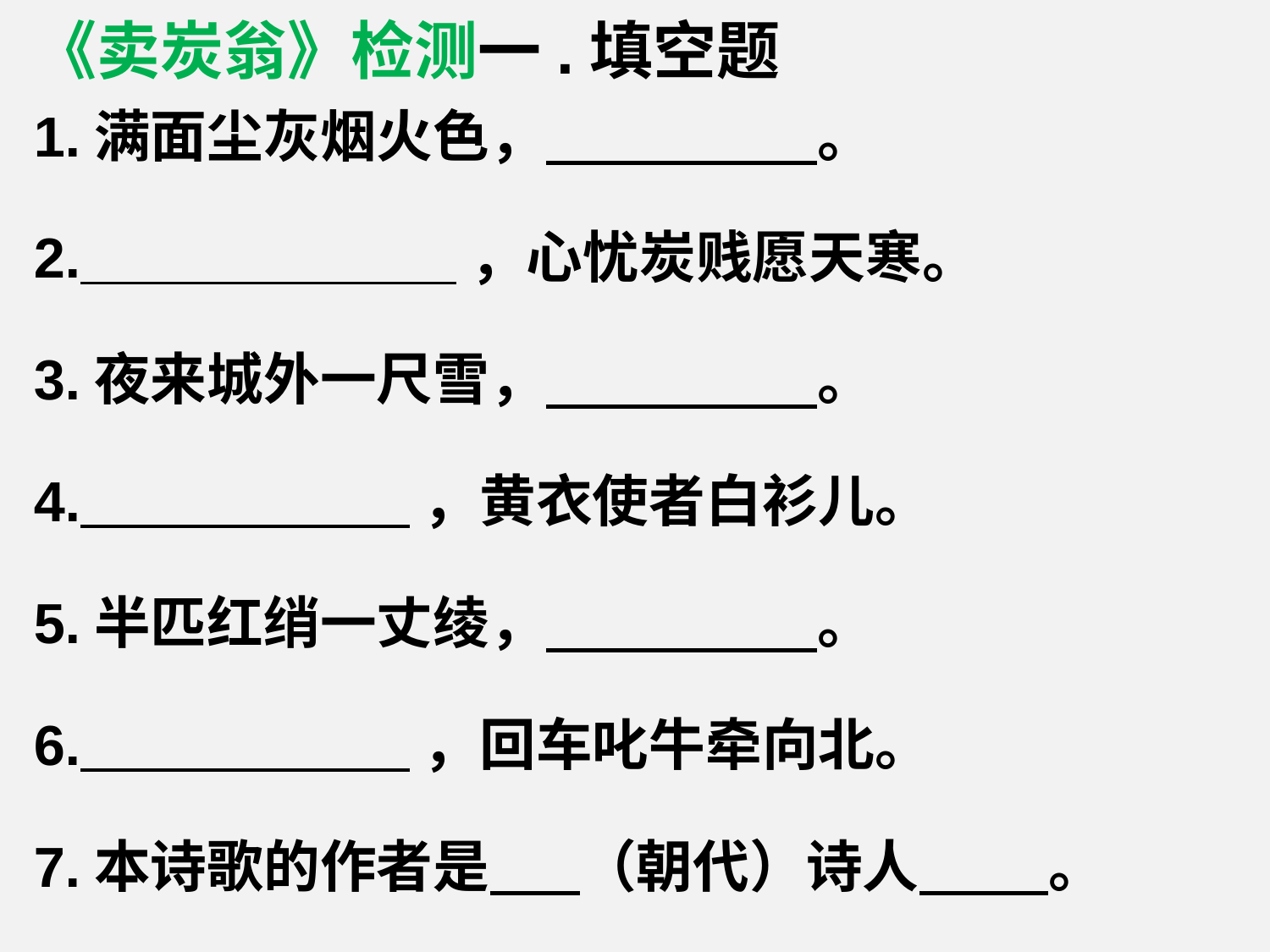

《卖炭翁》检测一.填空题
1.满面尘灰烟火色，                     。

2.                        ，心忧炭贱愿天寒。

3.夜来城外一尺雪，                     。

4.                     ，黄衣使者白衫儿。

5.半匹红绡一丈绫，                     。

6.                     ，回车叱牛牵向北。

7.本诗歌的作者是       （朝代）诗人          。